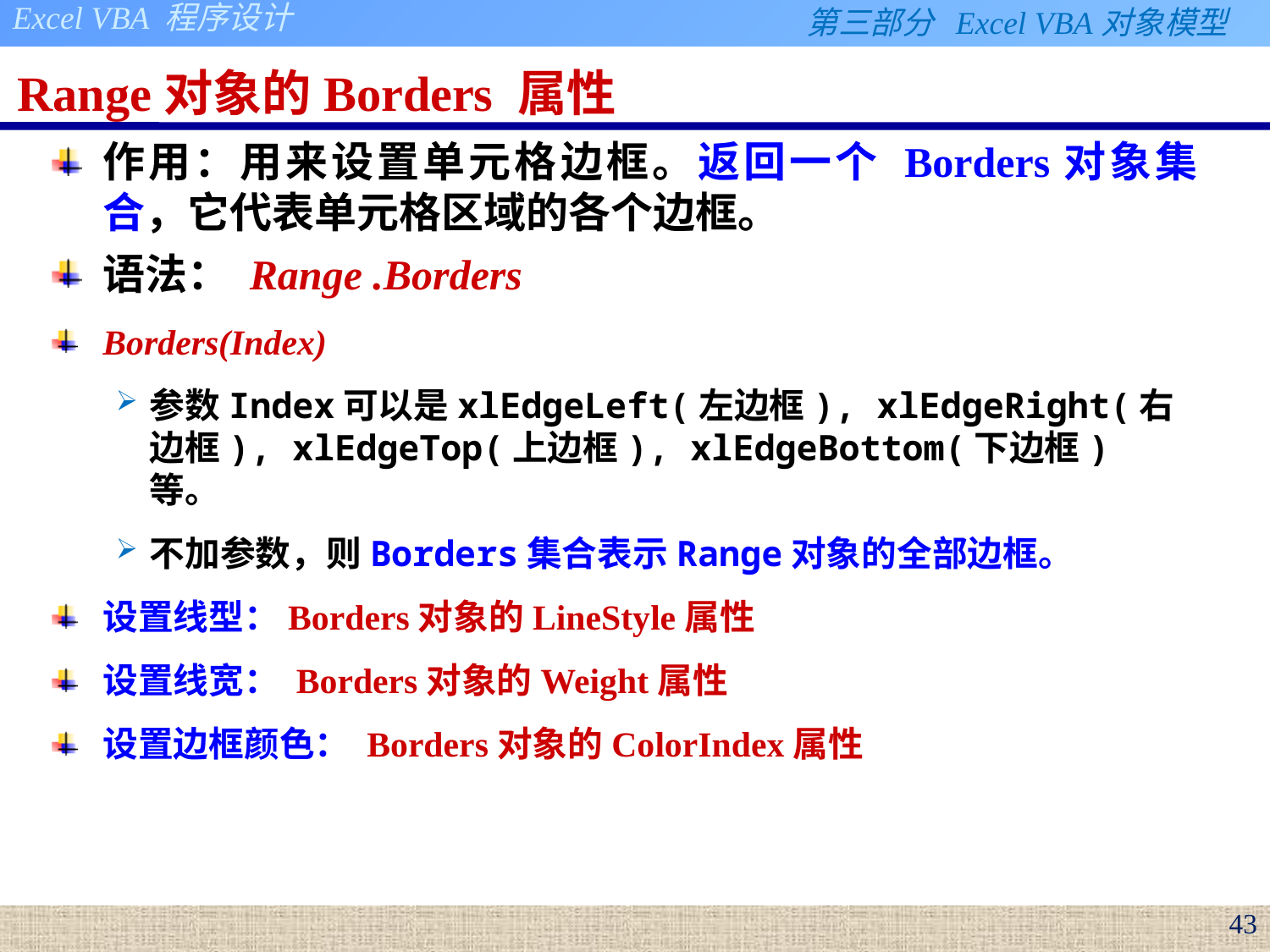

# Range对象的Borders 属性
作用：用来设置单元格边框。返回一个 Borders对象集合，它代表单元格区域的各个边框。
语法： Range .Borders
Borders(Index)
参数Index可以是xlEdgeLeft(左边框), xlEdgeRight(右边框), xlEdgeTop(上边框), xlEdgeBottom(下边框) 等。
不加参数，则Borders集合表示Range对象的全部边框。
设置线型：Borders对象的LineStyle属性
设置线宽： Borders对象的Weight属性
设置边框颜色： Borders对象的ColorIndex属性